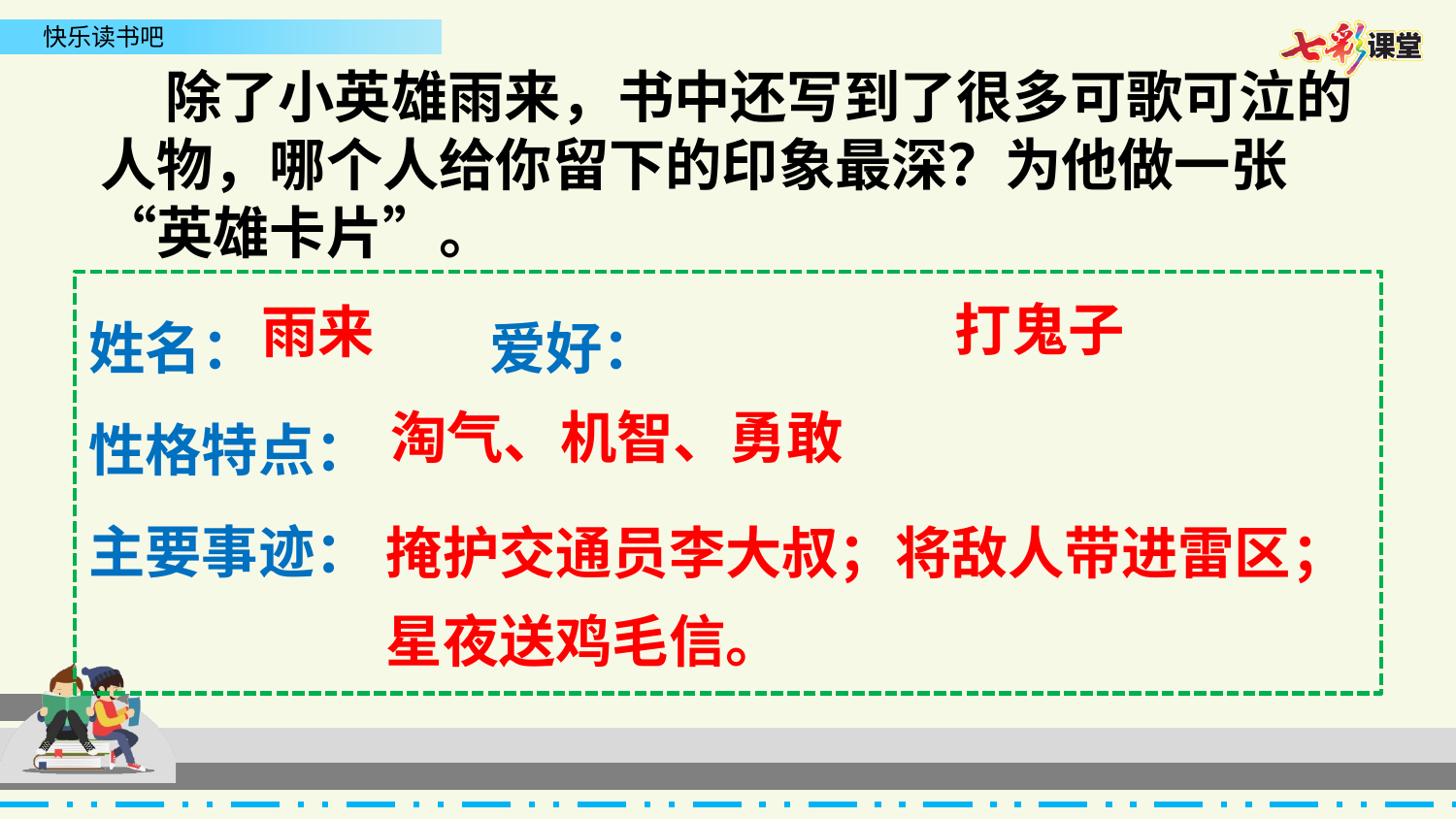

除了小英雄雨来，书中还写到了很多可歌可泣的人物，哪个人给你留下的印象最深？为他做一张“英雄卡片”。
姓名：                  爱好：
性格特点：
主要事迹：

打鬼子
雨来
淘气、机智、勇敢
掩护交通员李大叔；将敌人带进雷区；星夜送鸡毛信。